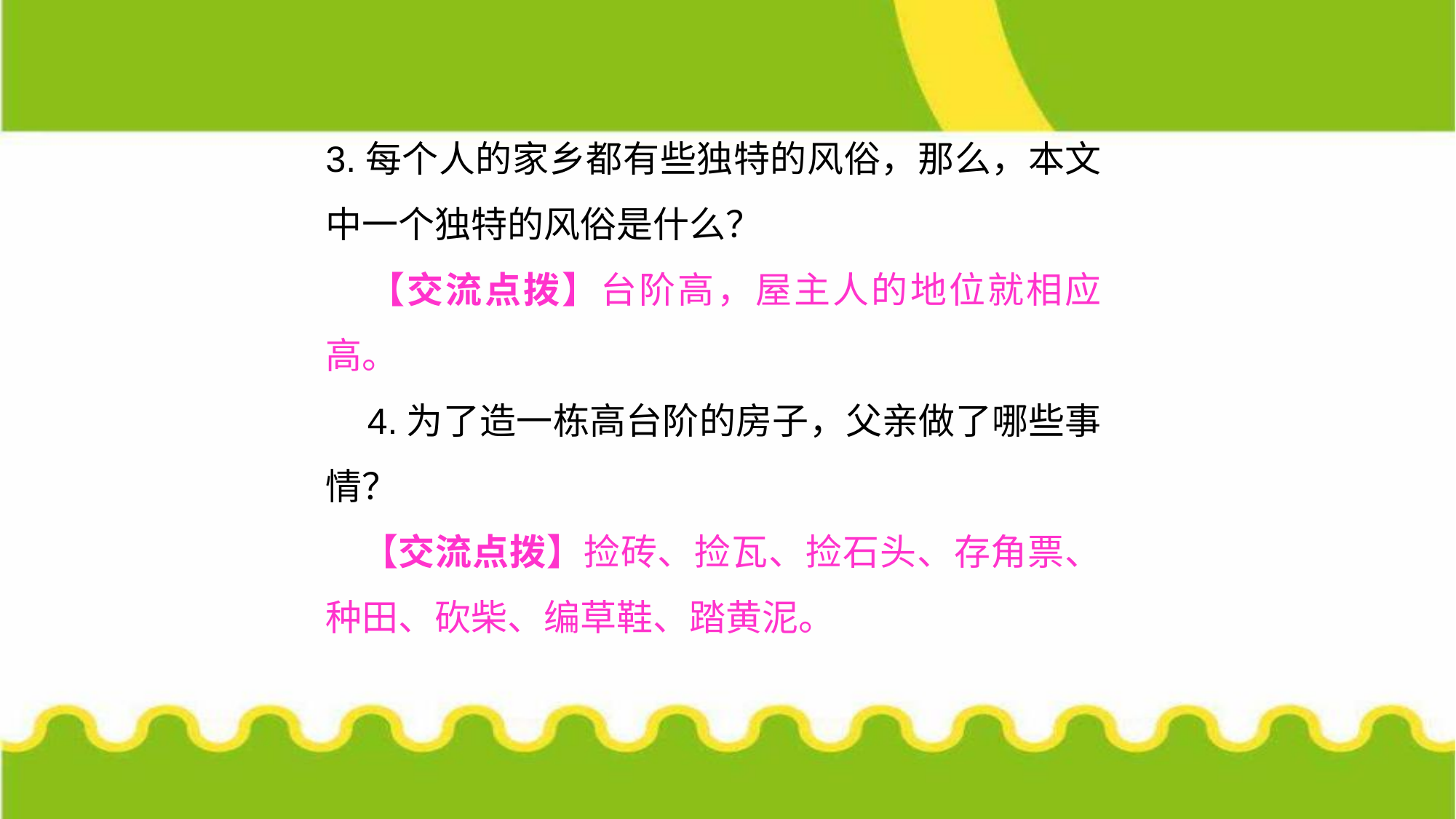

3.每个人的家乡都有些独特的风俗，那么，本文中一个独特的风俗是什么？
   【交流点拨】台阶高，屋主人的地位就相应高。
    4.为了造一栋高台阶的房子，父亲做了哪些事情？
   【交流点拨】捡砖、捡瓦、捡石头、存角票、种田、砍柴、编草鞋、踏黄泥。